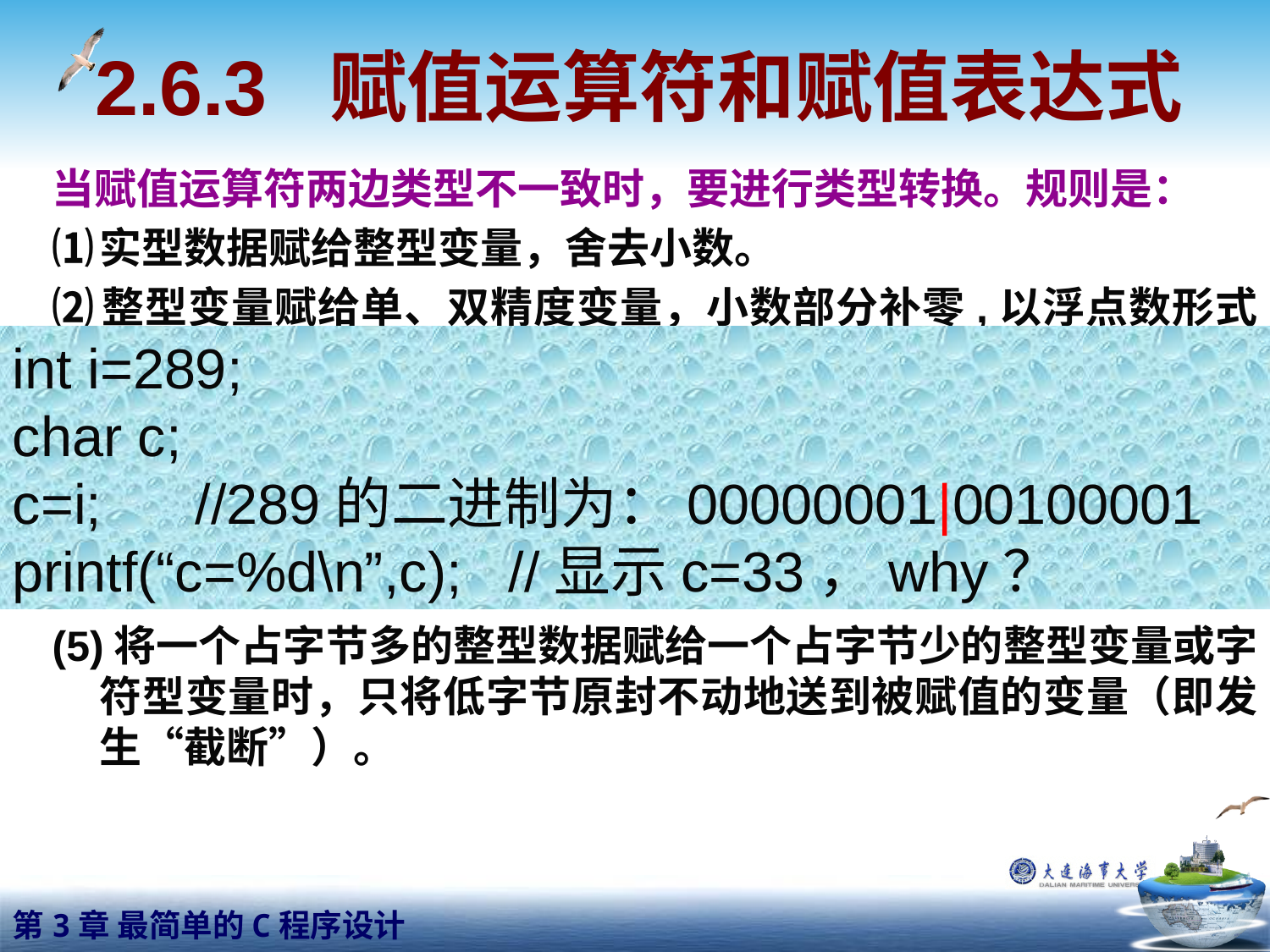

2.6.3  赋值运算符和赋值表达式
当赋值运算符两边类型不一致时，要进行类型转换。规则是：
⑴	实型数据赋给整型变量，舍去小数。
⑵	整型变量赋给单、双精度变量，小数部分补零,以浮点数形式存储到变量中。
⑶	字符型数据赋给整型数据，将字符的ASCII码赋给整型变量。
⑷	将一个double型数据赋给float变量时，先将双精度数转换为单精度，只取7位有效数字，存储到float的4个字节中。
	注意双精度数值的大小不能超出float型变量的数值范围。
(5)将一个占字节多的整型数据赋给一个占字节少的整型变量或字符型变量时，只将低字节原封不动地送到被赋值的变量（即发生“截断”）。
int i=289;
char c;
c=i;      //289的二进制为：00000001|00100001
printf(“c=%d\n”,c);   //显示c=33，why？
float f;
double d=123.456789e100;
f=d;      //超过了float数据的最大范围，报错！